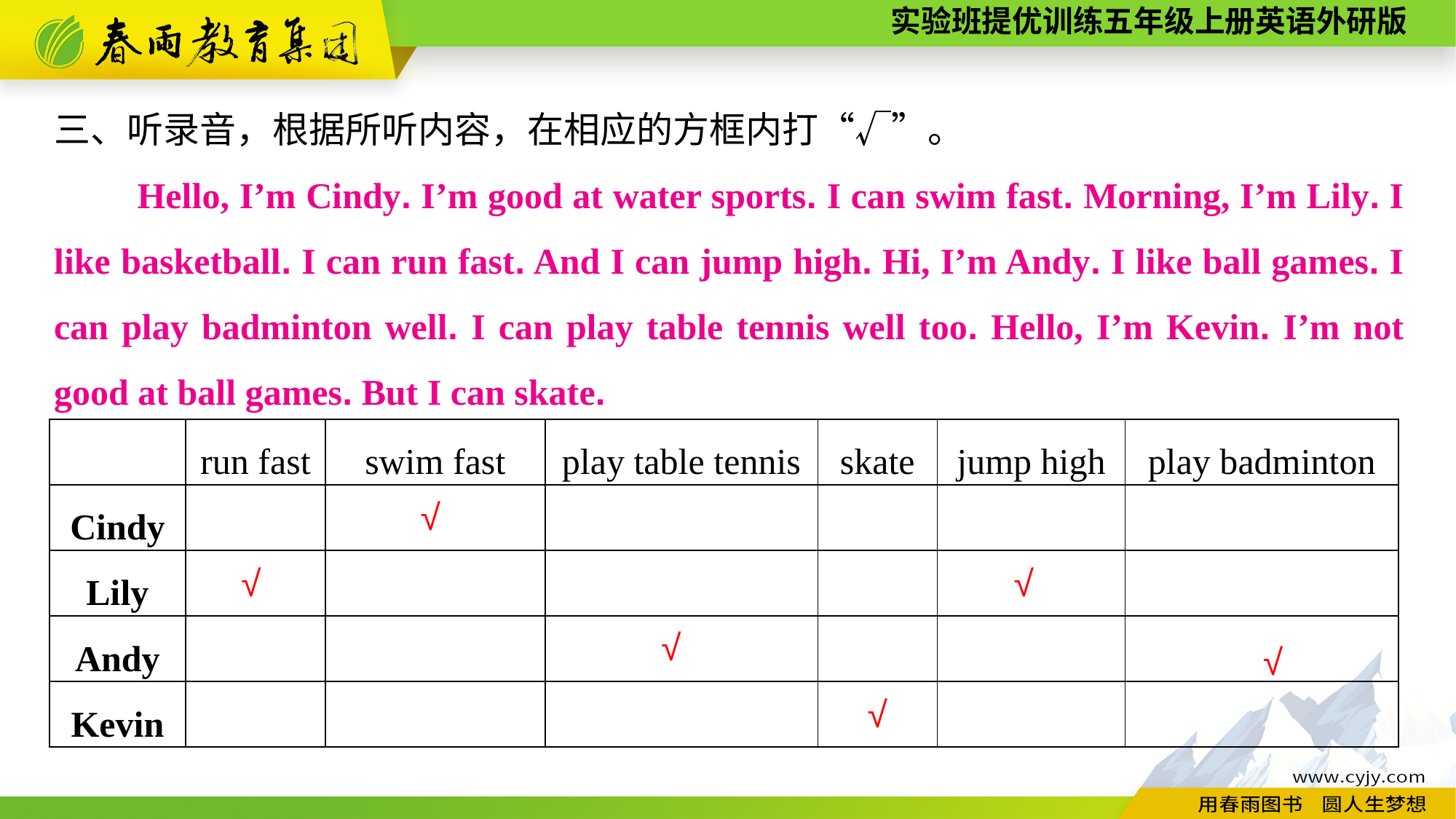

三、听录音，根据所听内容，在相应的方框内打“√”。
　　Hello, I’m Cindy. I’m good at water sports. I can swim fast. Morning, I’m Lily. I like basketball. I can run fast. And I can jump high. Hi, I’m Andy. I like ball games. I can play badminton well. I can play table tennis well too. Hello, I’m Kevin. I’m not good at ball games. But I can skate.
|  | run fast | swim fast | play table tennis | skate | jump high | play badminton |
| --- | --- | --- | --- | --- | --- | --- |
| Cindy |  |  |  |  |  |  |
| Lily |  |  |  |  |  |  |
| Andy |  |  |  |  |  |  |
| Kevin |  |  |  |  |  |  |
√
√
√
√
√
√